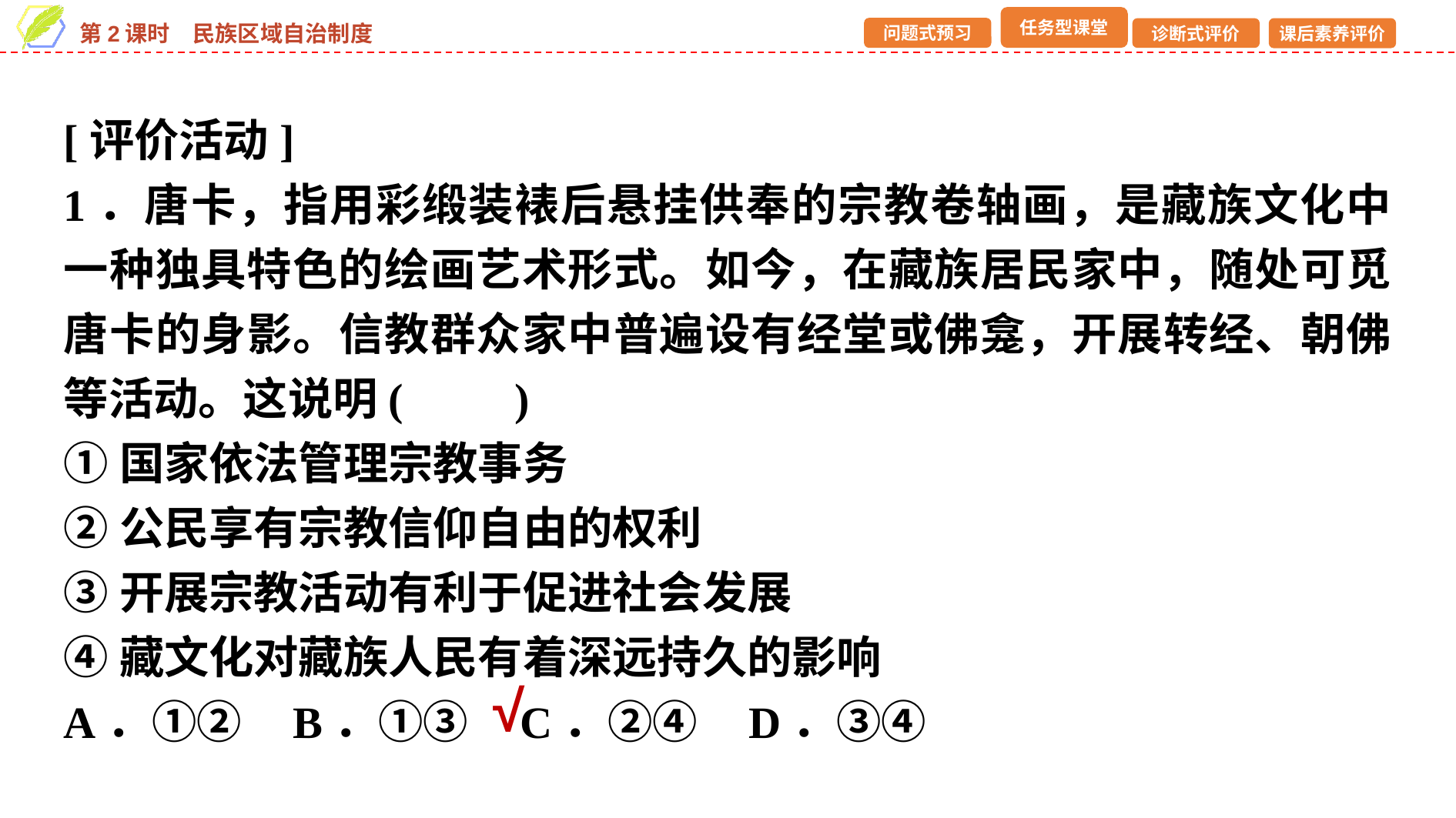

[评价活动]
1．唐卡，指用彩缎装裱后悬挂供奉的宗教卷轴画，是藏族文化中一种独具特色的绘画艺术形式。如今，在藏族居民家中，随处可觅唐卡的身影。信教群众家中普遍设有经堂或佛龛，开展转经、朝佛等活动。这说明(　　)
①国家依法管理宗教事务
②公民享有宗教信仰自由的权利
③开展宗教活动有利于促进社会发展
④藏文化对藏族人民有着深远持久的影响
A．①②    B．①③    C．②④    D．③④
√